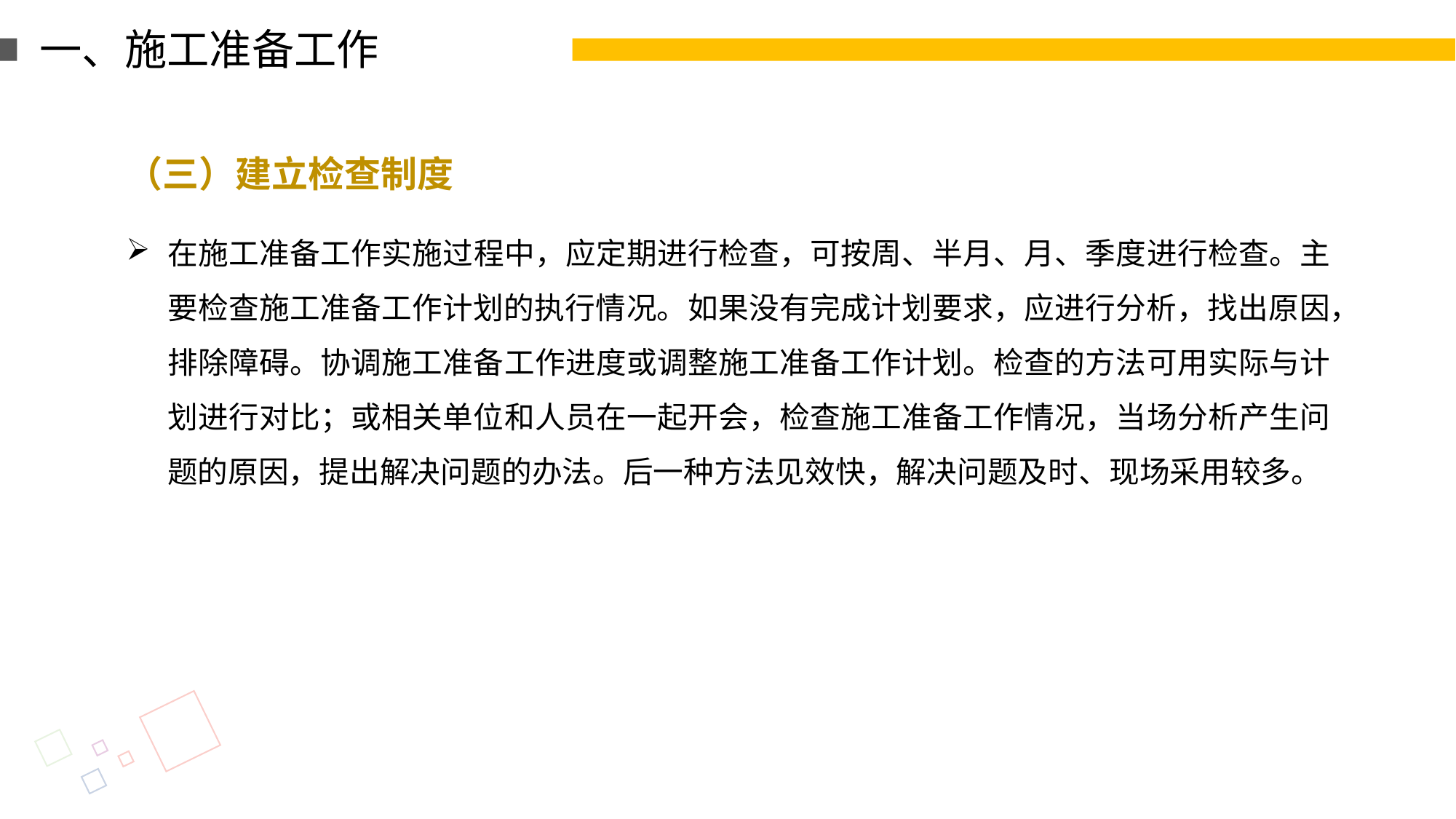

一、施工准备工作
（三）建立检查制度
在施工准备工作实施过程中，应定期进行检查，可按周、半月、月、季度进行检查。主要检查施工准备工作计划的执行情况。如果没有完成计划要求，应进行分析，找出原因，排除障碍。协调施工准备工作进度或调整施工准备工作计划。检查的方法可用实际与计划进行对比；或相关单位和人员在一起开会，检查施工准备工作情况，当场分析产生问题的原因，提出解决问题的办法。后一种方法见效快，解决问题及时、现场采用较多。